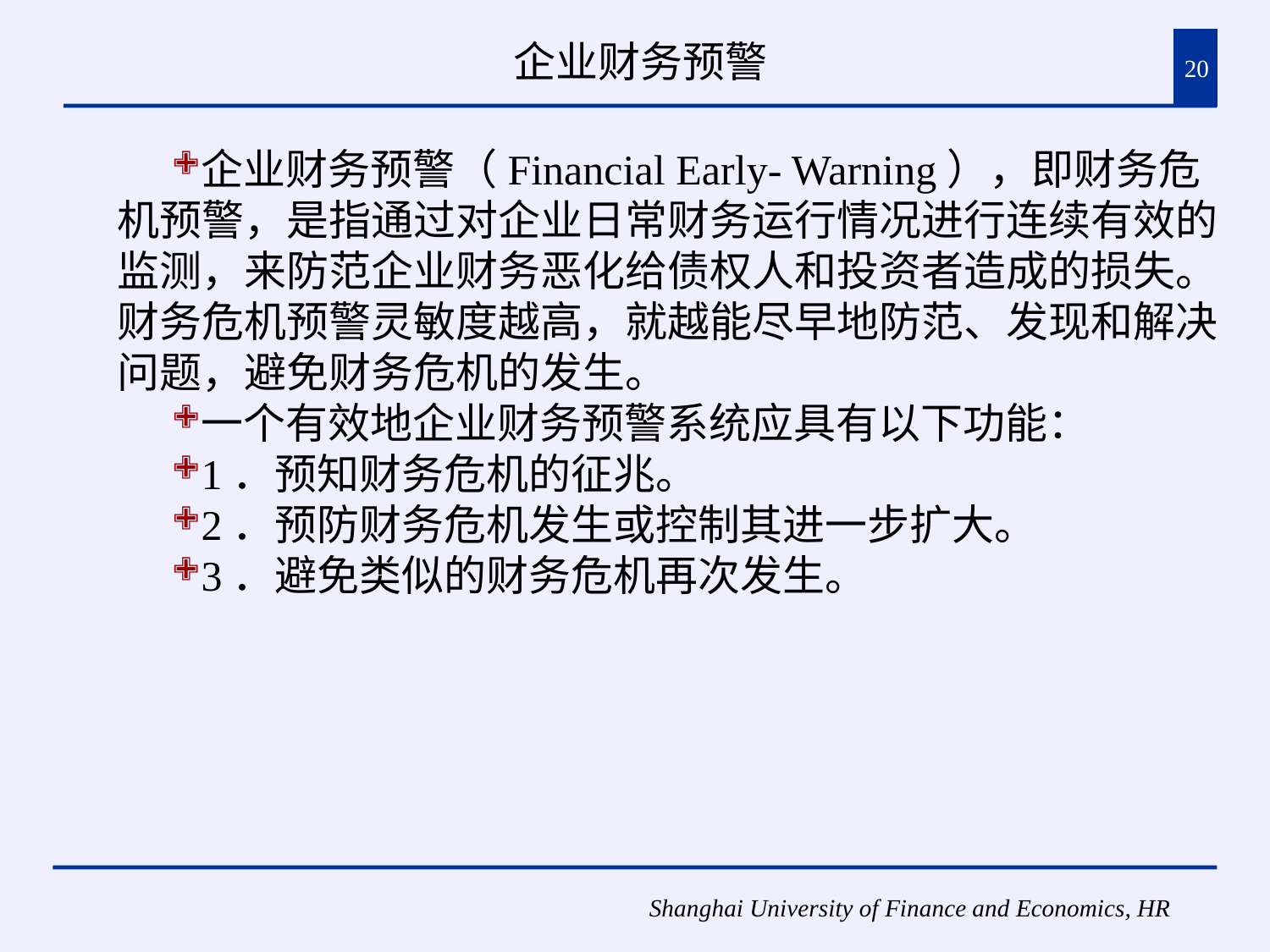

# 企业财务预警
20
企业财务预警（Financial Early- Warning），即财务危机预警，是指通过对企业日常财务运行情况进行连续有效的监测，来防范企业财务恶化给债权人和投资者造成的损失。财务危机预警灵敏度越高，就越能尽早地防范、发现和解决问题，避免财务危机的发生。
一个有效地企业财务预警系统应具有以下功能：
1．预知财务危机的征兆。
2．预防财务危机发生或控制其进一步扩大。
3．避免类似的财务危机再次发生。